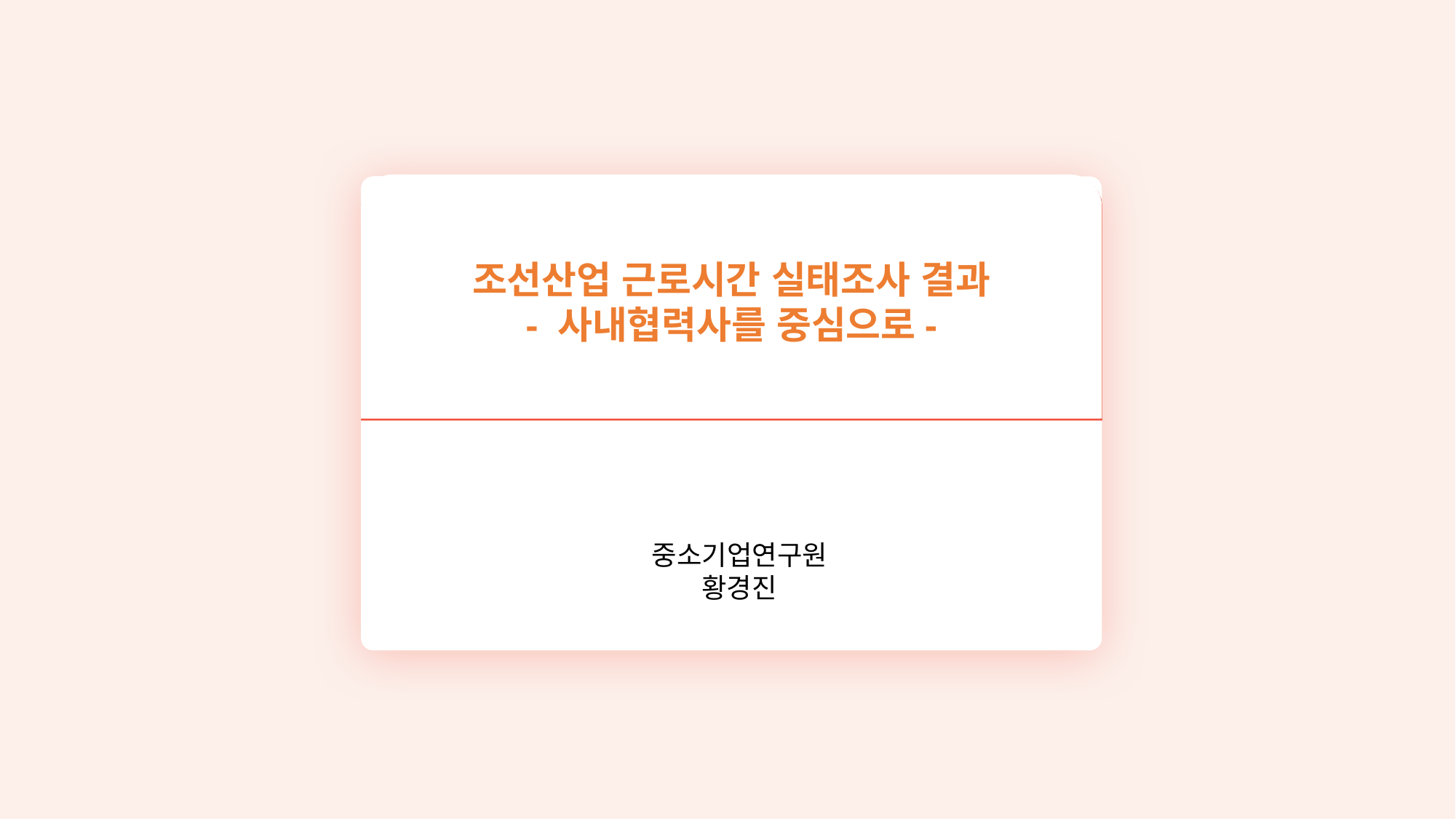

조선산업 근로시간 실태조사 결과
- 사내협력사를 중심으로-

중소기업연구원
황경진